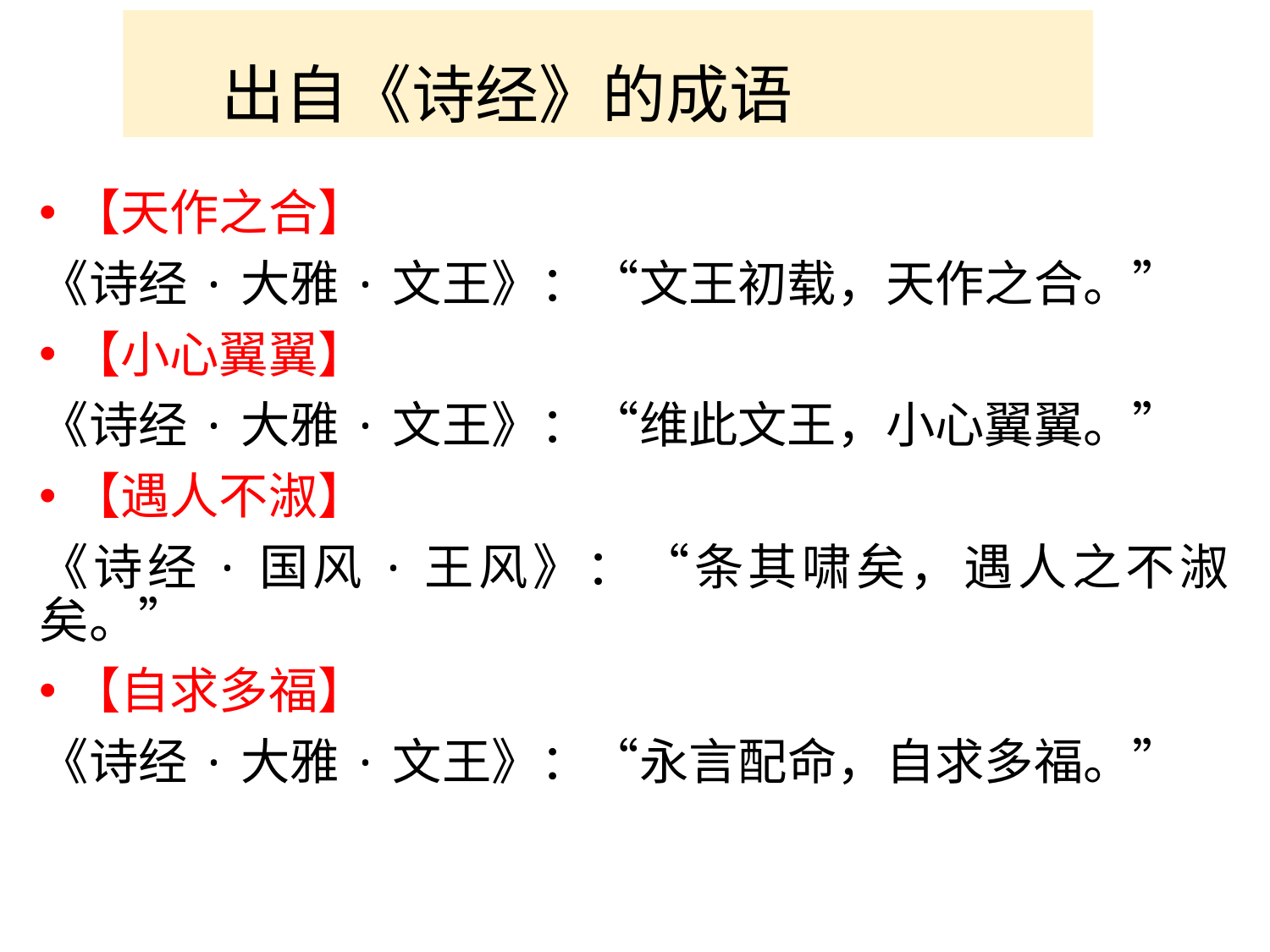

出自《诗经》的成语
【天作之合】
《诗经·大雅·文王》：“文王初载，天作之合。”
【小心翼翼】
《诗经·大雅·文王》：“维此文王，小心翼翼。”
【遇人不淑】
《诗经·国风·王风》：“条其啸矣，遇人之不淑矣。”
【自求多福】
《诗经·大雅·文王》：“永言配命，自求多福。”